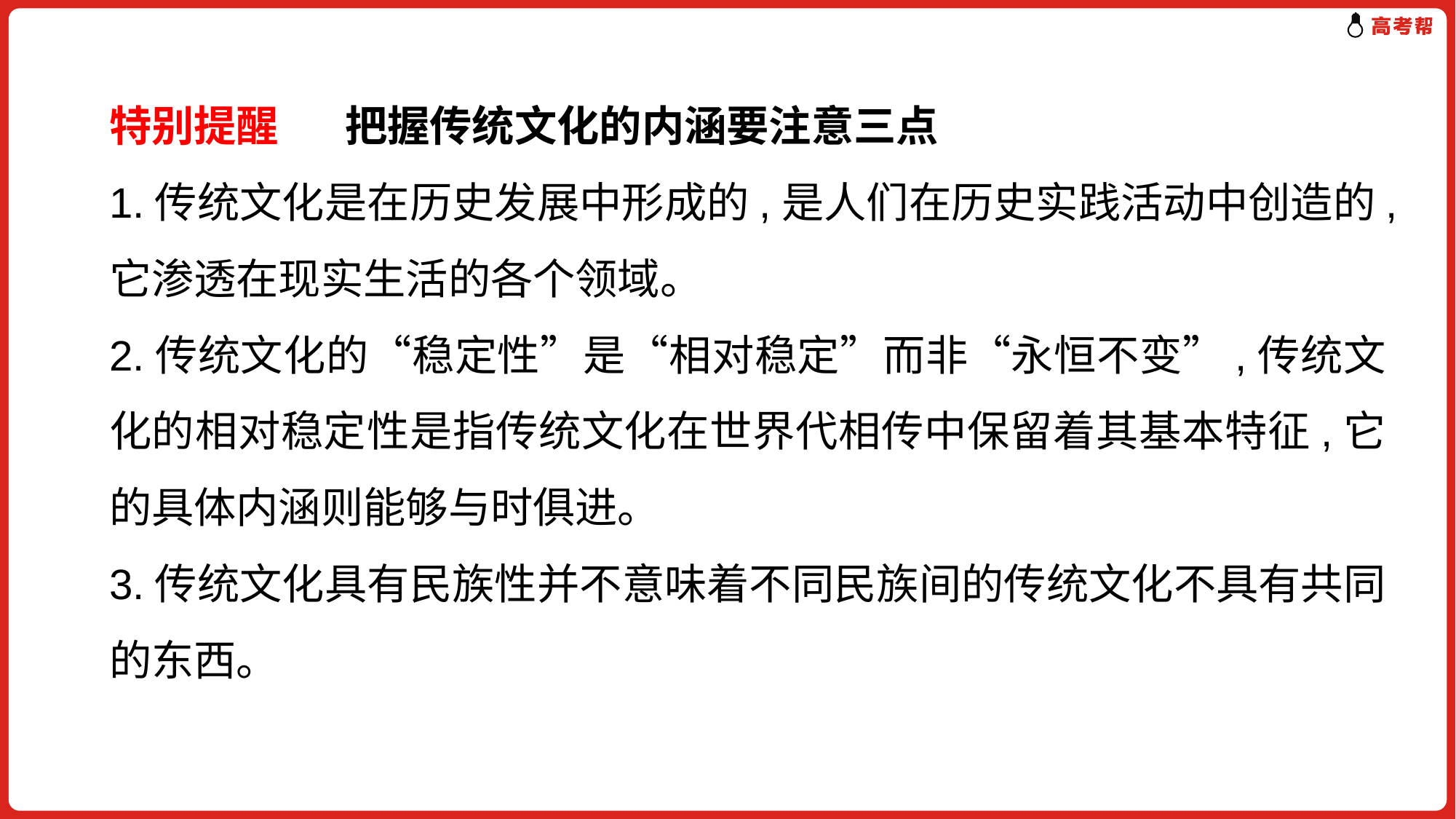

特别提醒       把握传统文化的内涵要注意三点
1.传统文化是在历史发展中形成的,是人们在历史实践活动中创造的,它渗透在现实生活的各个领域。
2.传统文化的“稳定性”是“相对稳定”而非“永恒不变”,传统文化的相对稳定性是指传统文化在世界代相传中保留着其基本特征,它的具体内涵则能够与时俱进。
3.传统文化具有民族性并不意味着不同民族间的传统文化不具有共同的东西。